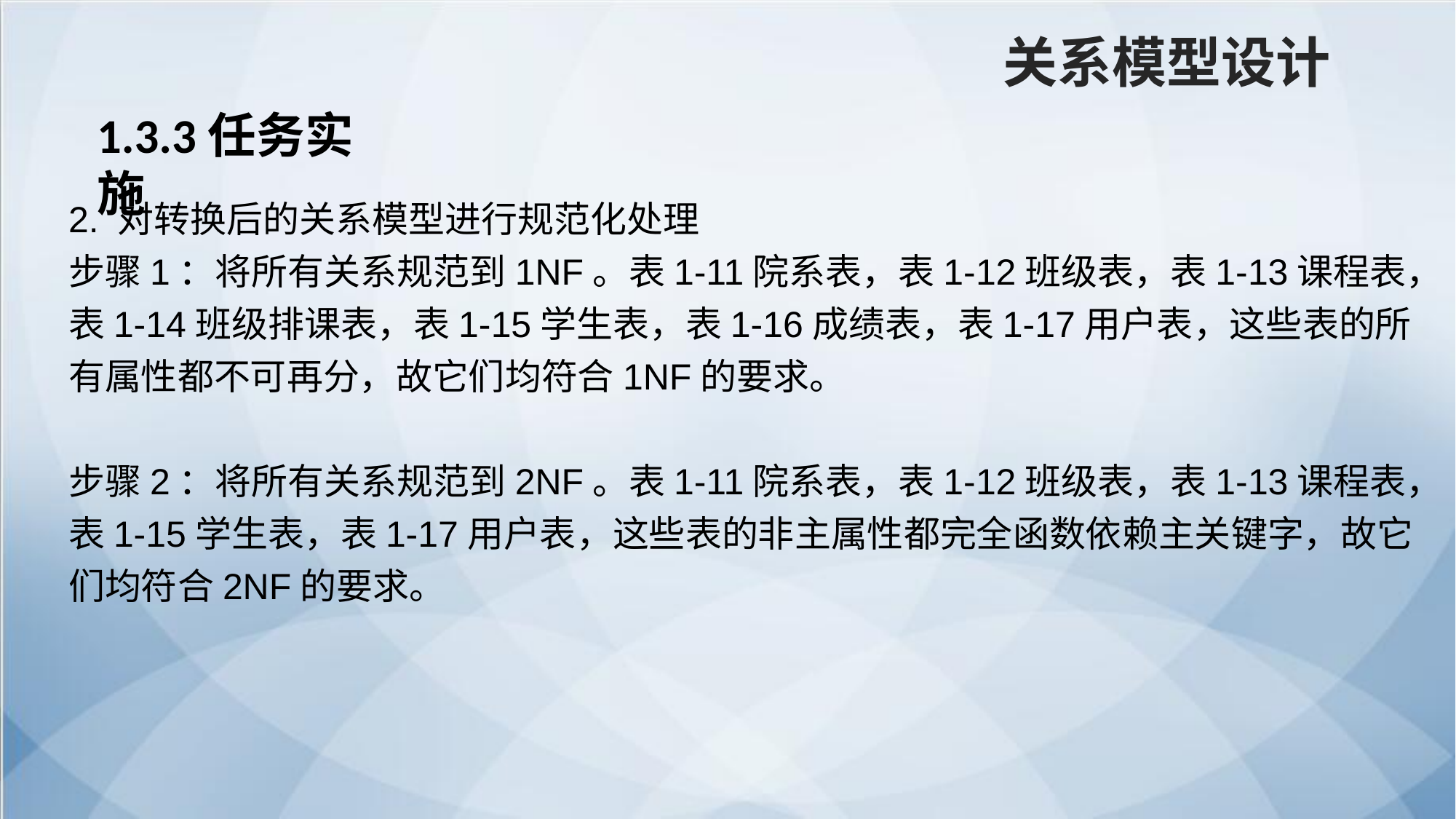

关系模型设计
1.3.3任务实施
2. 对转换后的关系模型进行规范化处理
步骤1：将所有关系规范到1NF。表1-11院系表，表1-12班级表，表1-13课程表，表1-14班级排课表，表1-15学生表，表1-16成绩表，表1-17用户表，这些表的所有属性都不可再分，故它们均符合1NF的要求。

步骤2：将所有关系规范到2NF。表1-11院系表，表1-12班级表，表1-13课程表，表1-15学生表，表1-17用户表，这些表的非主属性都完全函数依赖主关键字，故它们均符合2NF的要求。